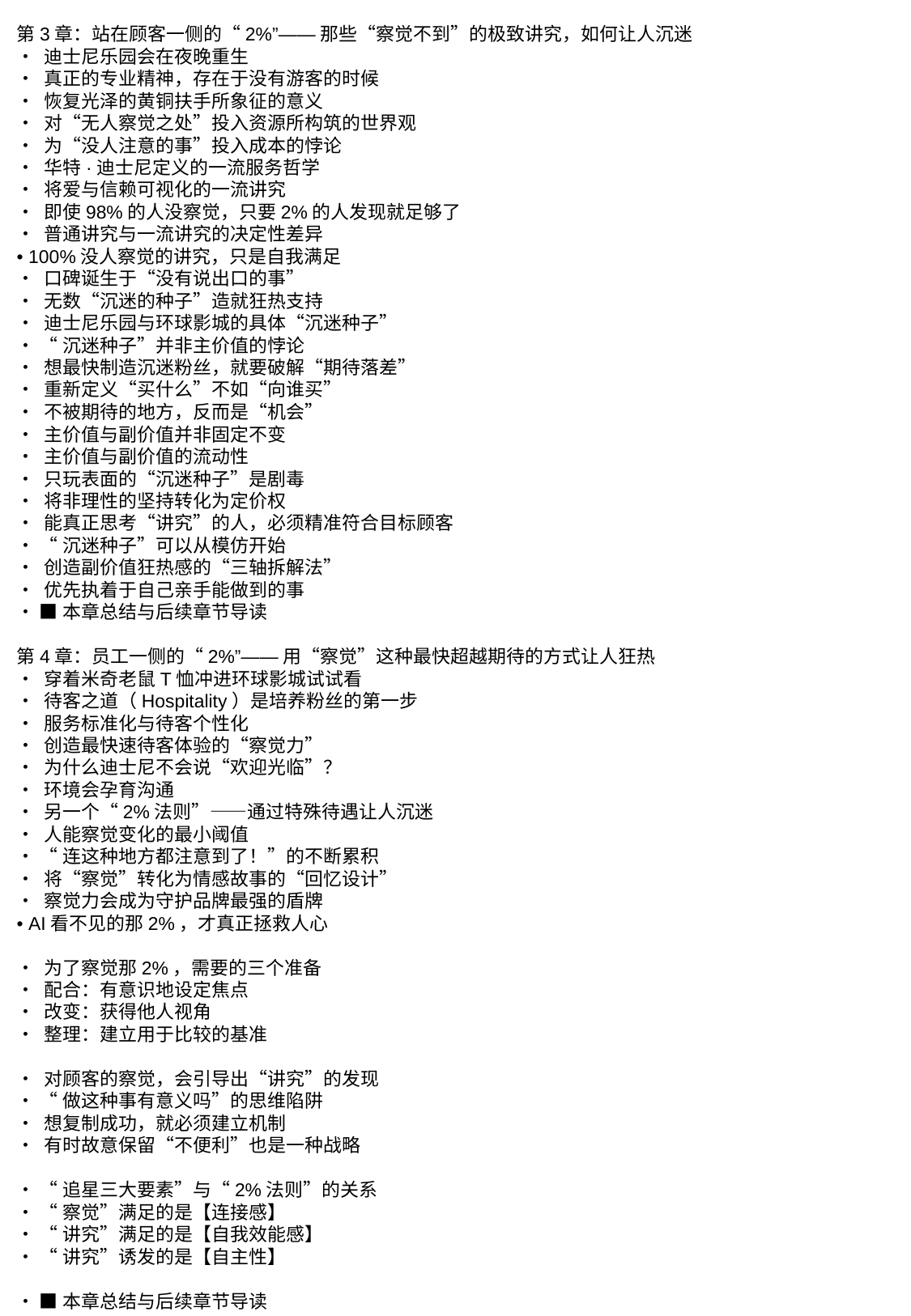

第3章：站在顾客一侧的“2%”——那些“察觉不到”的极致讲究，如何让人沉迷
• 迪士尼乐园会在夜晚重生
• 真正的专业精神，存在于没有游客的时候
• 恢复光泽的黄铜扶手所象征的意义
• 对“无人察觉之处”投入资源所构筑的世界观
• 为“没人注意的事”投入成本的悖论
• 华特·迪士尼定义的一流服务哲学
• 将爱与信赖可视化的一流讲究
• 即使98%的人没察觉，只要2%的人发现就足够了
• 普通讲究与一流讲究的决定性差异
• 100%没人察觉的讲究，只是自我满足
• 口碑诞生于“没有说出口的事”
• 无数“沉迷的种子”造就狂热支持
• 迪士尼乐园与环球影城的具体“沉迷种子”
• “沉迷种子”并非主价值的悖论
• 想最快制造沉迷粉丝，就要破解“期待落差”
• 重新定义“买什么”不如“向谁买”
• 不被期待的地方，反而是“机会”
• 主价值与副价值并非固定不变
• 主价值与副价值的流动性
• 只玩表面的“沉迷种子”是剧毒
• 将非理性的坚持转化为定价权
• 能真正思考“讲究”的人，必须精准符合目标顾客
• “沉迷种子”可以从模仿开始
• 创造副价值狂热感的“三轴拆解法”
• 优先执着于自己亲手能做到的事
• ■本章总结与后续章节导读

第4章：员工一侧的“2%”——用“察觉”这种最快超越期待的方式让人狂热
• 穿着米奇老鼠T恤冲进环球影城试试看
• 待客之道（Hospitality）是培养粉丝的第一步
• 服务标准化与待客个性化
• 创造最快速待客体验的“察觉力”
• 为什么迪士尼不会说“欢迎光临”？
• 环境会孕育沟通
• 另一个“2%法则”——通过特殊待遇让人沉迷
• 人能察觉变化的最小阈值
• “连这种地方都注意到了！”的不断累积
• 将“察觉”转化为情感故事的“回忆设计”
• 察觉力会成为守护品牌最强的盾牌
• AI看不见的那2%，才真正拯救人心

• 为了察觉那2%，需要的三个准备
• 配合：有意识地设定焦点
• 改变：获得他人视角
• 整理：建立用于比较的基准

• 对顾客的察觉，会引导出“讲究”的发现
• “做这种事有意义吗”的思维陷阱
• 想复制成功，就必须建立机制
• 有时故意保留“不便利”也是一种战略

• “追星三大要素”与“2%法则”的关系
• “察觉”满足的是【连接感】
• “讲究”满足的是【自我效能感】
• “讲究”诱发的是【自主性】

• ■本章总结与后续章节导读